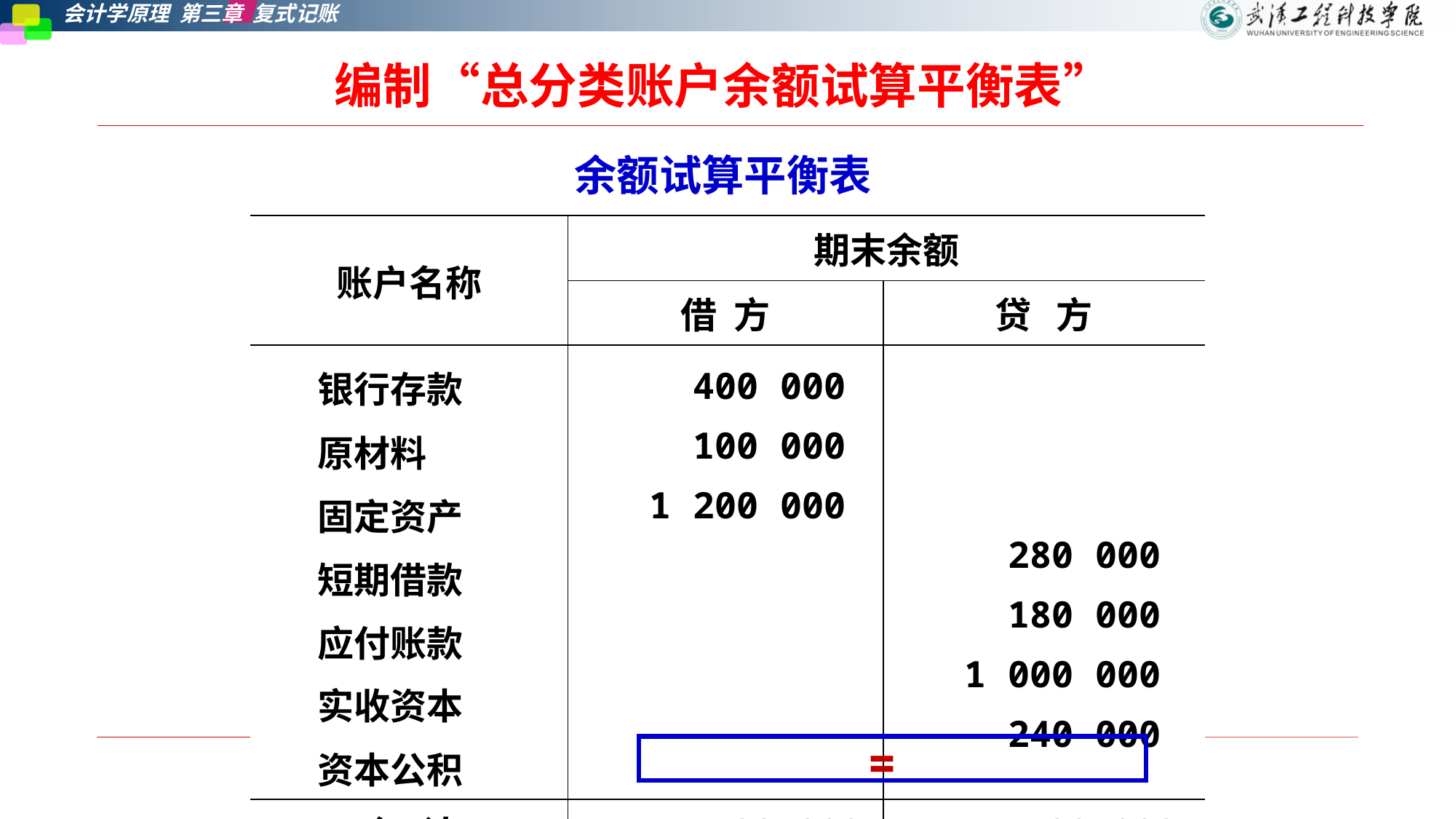

编制“总分类账户余额试算平衡表”
余额试算平衡表
| 账户名称 | 期末余额 |  |
| --- | --- | --- |
|  | 借 方 | 贷 方 |
| 银行存款 原材料 固定资产 短期借款 应付账款 实收资本 资本公积 | 400 000 100 000 1 200 000 | 280 000 180 000 1 000 000 240 000 |
| 合 计 | 1 700 000 | 1 700 000 |
=